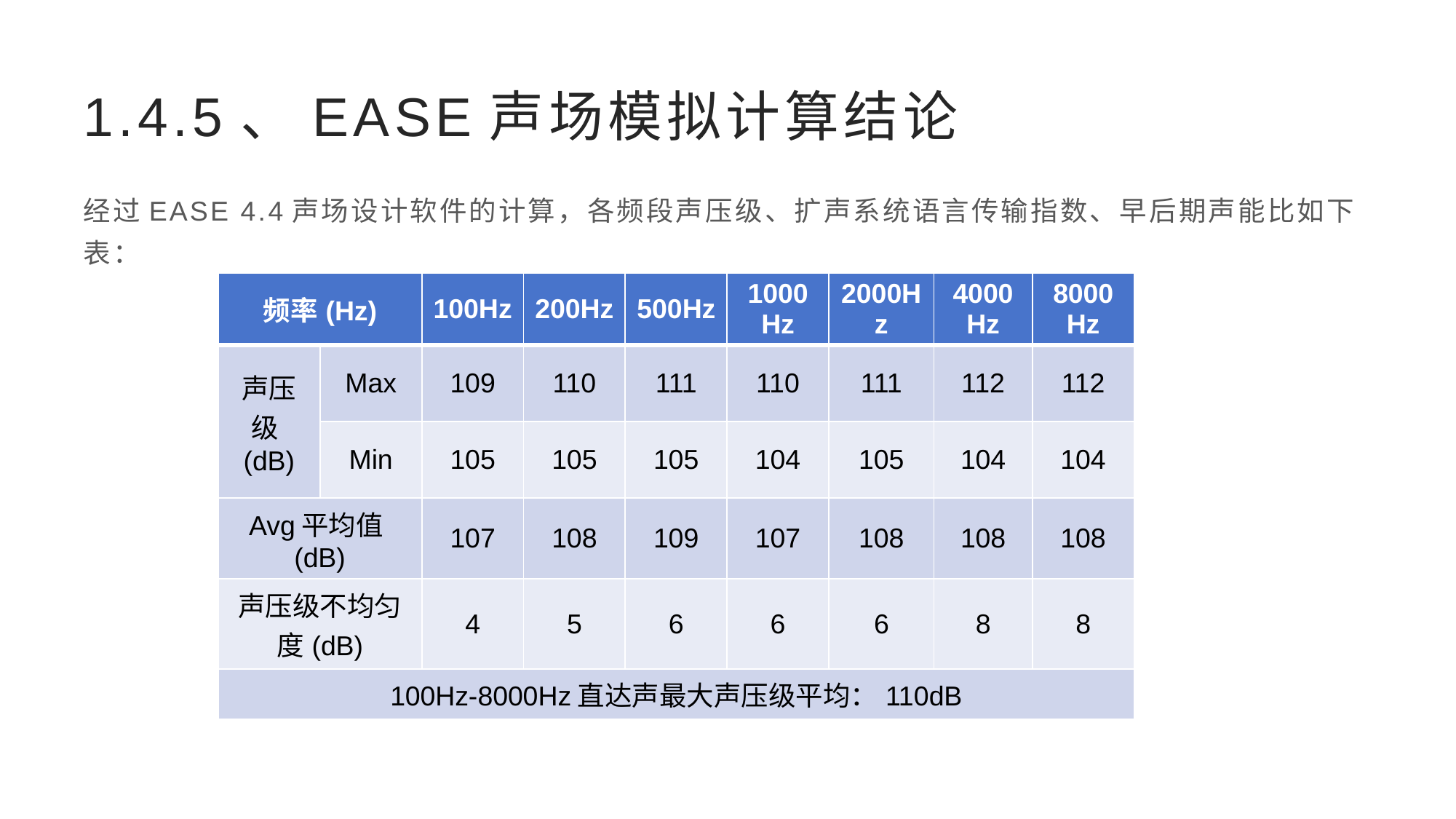

# 1.4.5、EASE声场模拟计算结论
经过EASE 4.4声场设计软件的计算，各频段声压级、扩声系统语言传输指数、早后期声能比如下表：
| 频率(Hz) |  | 100Hz | 200Hz | 500Hz | 1000Hz | 2000Hz | 4000Hz | 8000Hz |
| --- | --- | --- | --- | --- | --- | --- | --- | --- |
| 声压级(dB) | Max | 109 | 110 | 111 | 110 | 111 | 112 | 112 |
|  | Min | 105 | 105 | 105 | 104 | 105 | 104 | 104 |
| Avg平均值(dB) |  | 107 | 108 | 109 | 107 | 108 | 108 | 108 |
| 声压级不均匀度(dB) |  | 4 | 5 | 6 | 6 | 6 | 8 | 8 |
| 100Hz-8000Hz直达声最大声压级平均：110dB |  |  |  |  |  |  |  |  |